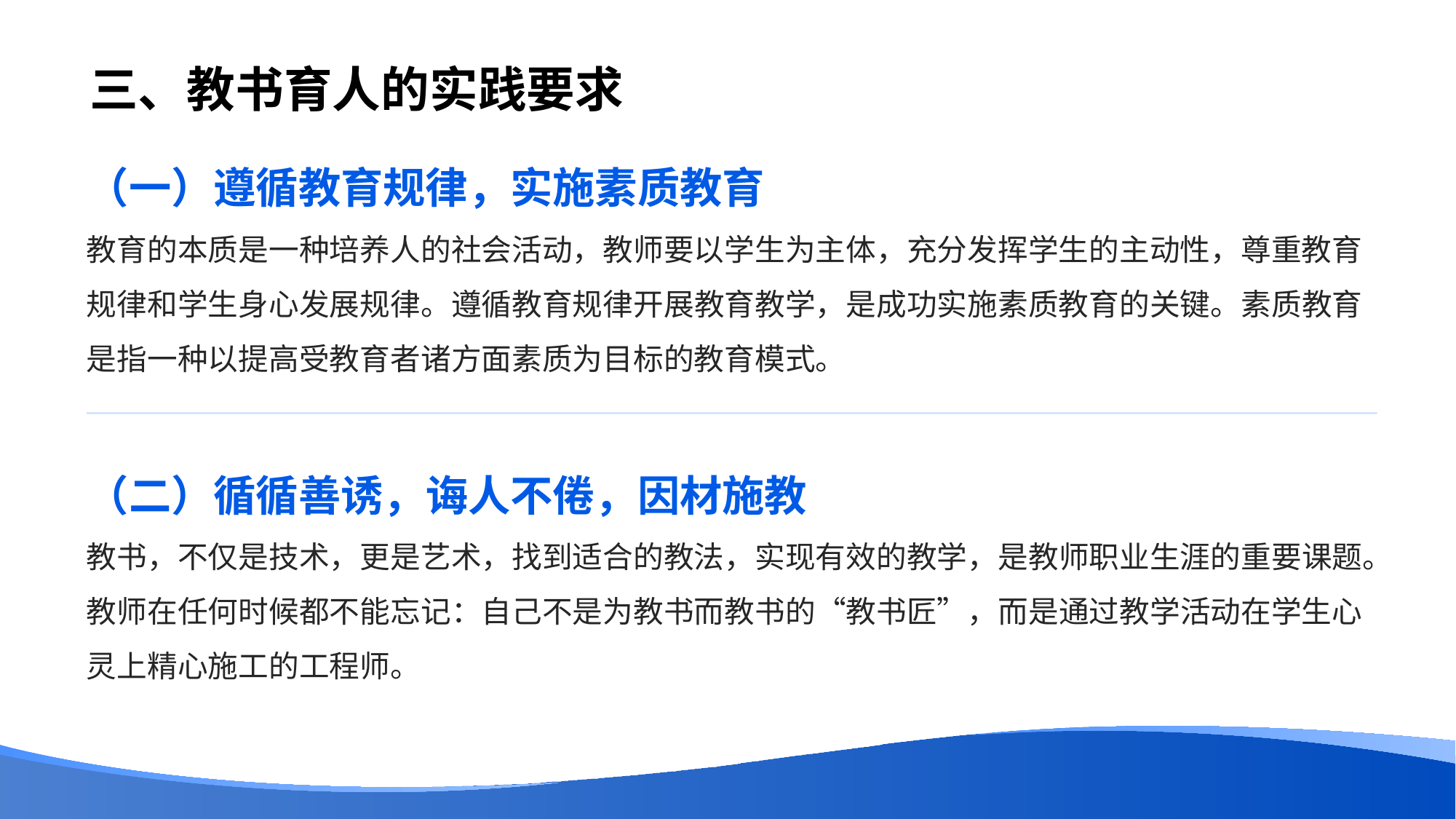

# 三、教书育人的实践要求
（一）遵循教育规律，实施素质教育
教育的本质是一种培养人的社会活动，教师要以学生为主体，充分发挥学生的主动性，尊重教育规律和学生身心发展规律。遵循教育规律开展教育教学，是成功实施素质教育的关键。素质教育是指一种以提高受教育者诸方面素质为目标的教育模式。
（二）循循善诱，诲人不倦，因材施教
教书，不仅是技术，更是艺术，找到适合的教法，实现有效的教学，是教师职业生涯的重要课题。教师在任何时候都不能忘记：自己不是为教书而教书的“教书匠”，而是通过教学活动在学生心灵上精心施工的工程师。